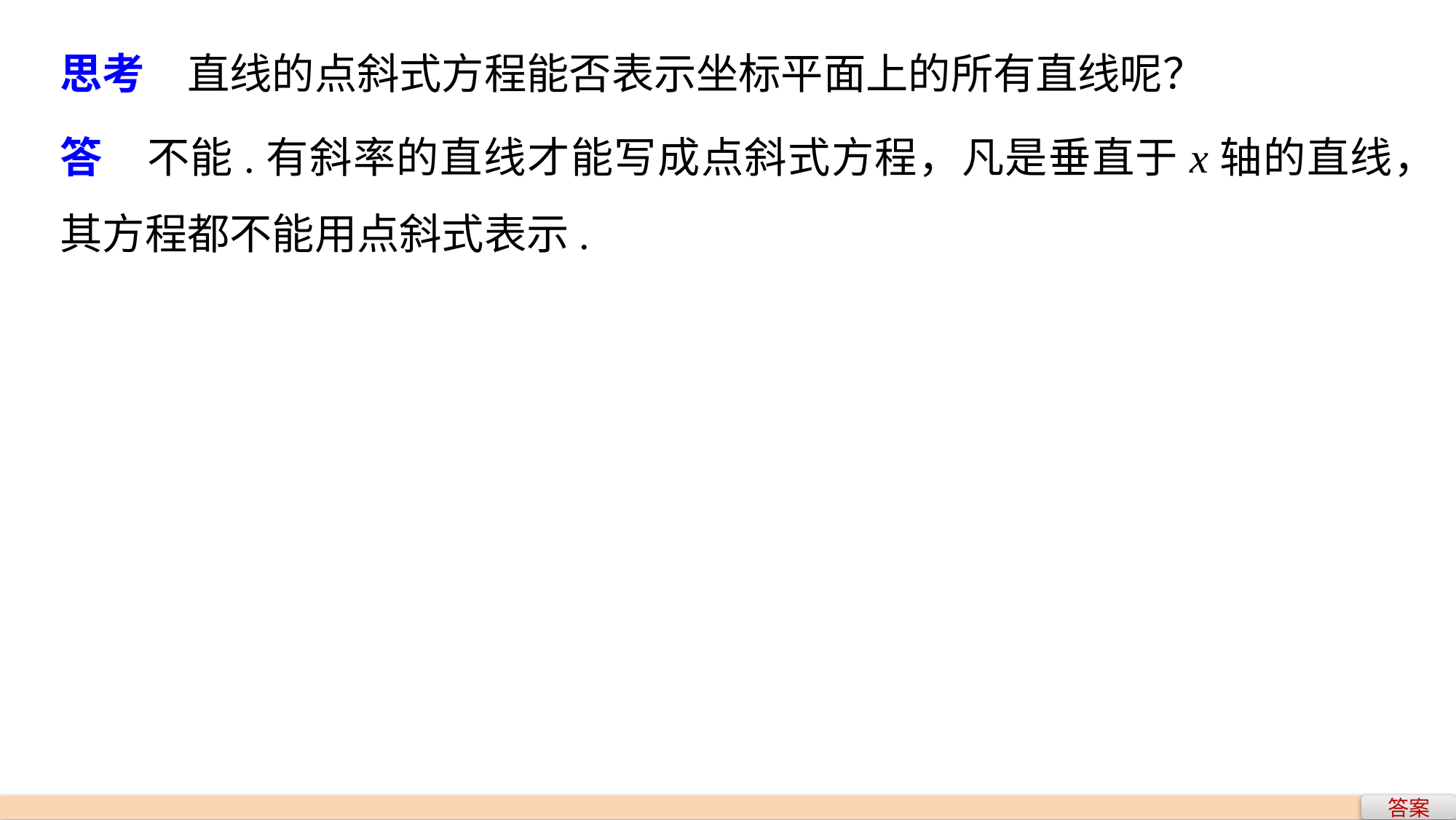

思考　直线的点斜式方程能否表示坐标平面上的所有直线呢？
答　不能.有斜率的直线才能写成点斜式方程，凡是垂直于x轴的直线，其方程都不能用点斜式表示.
答案